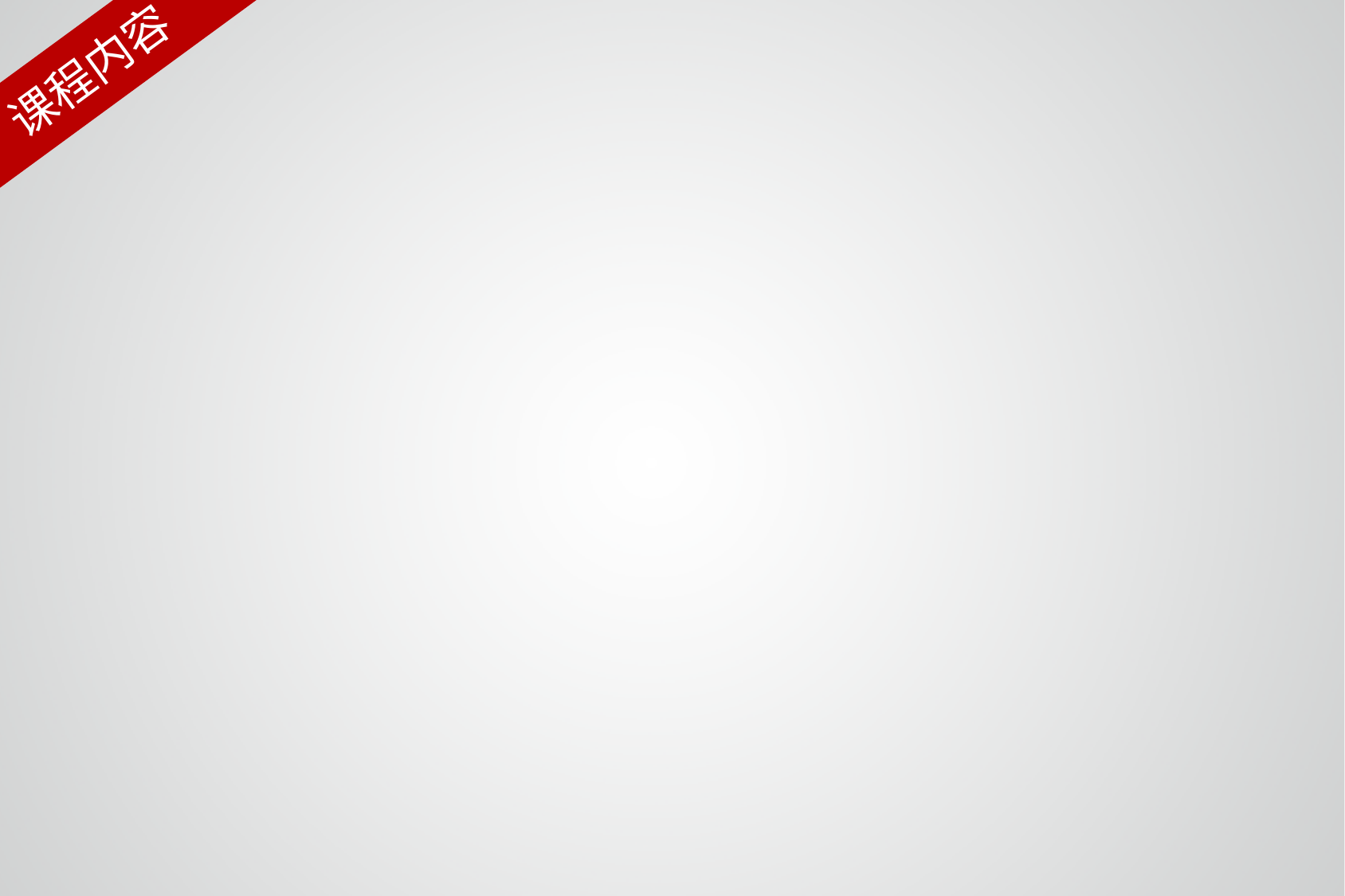

人员测评与选拔主要方法
人员测评与选拔主要方法
人员测评与选拔主要方法
人员测评与选拔主要方法
人员测评与选拔主要方法
人员测评与选拔主要方法
人员测评与选拔主要方法